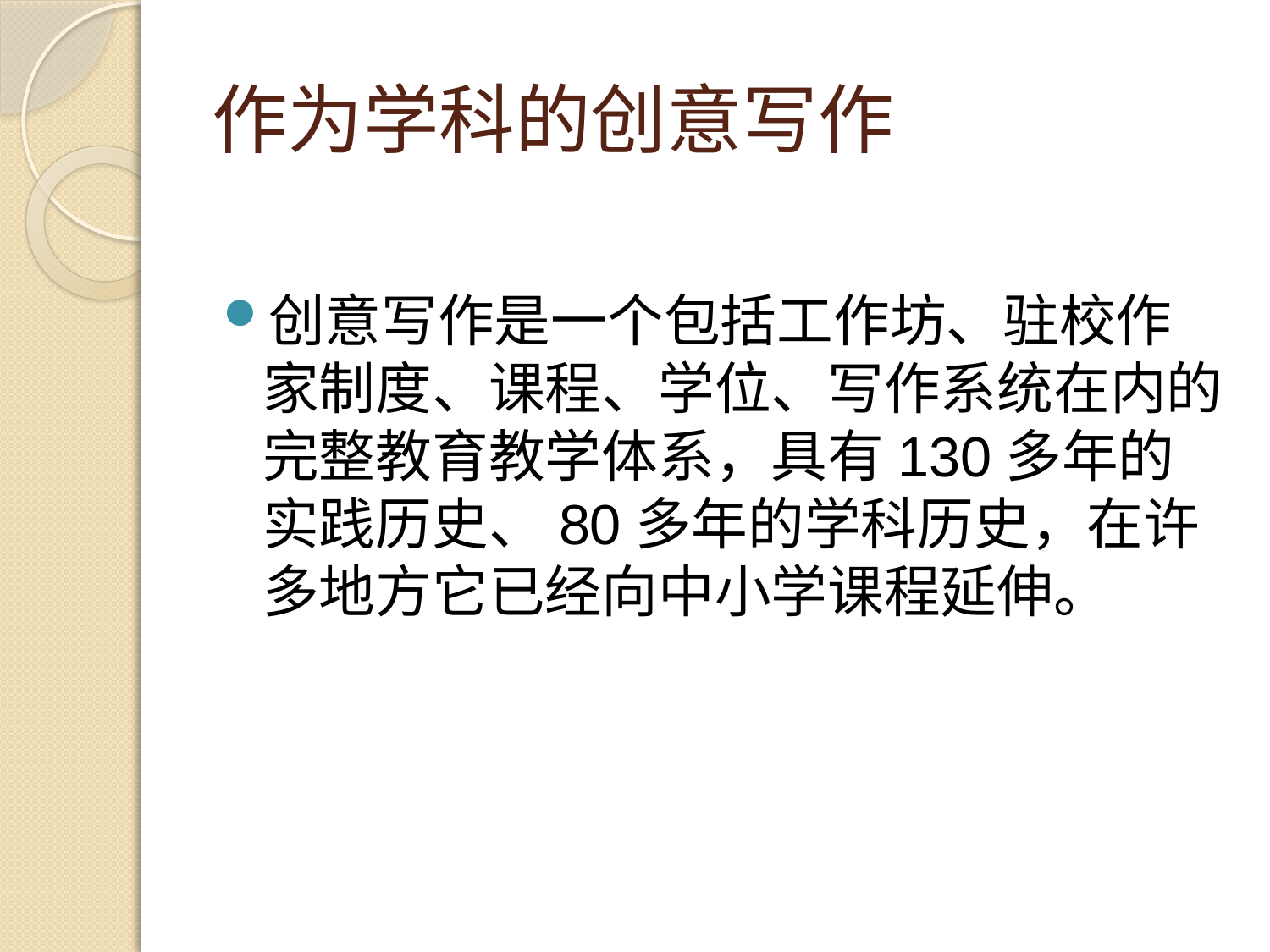

# 作为学科的创意写作

创意写作是一个包括工作坊、驻校作家制度、课程、学位、写作系统在内的完整教育教学体系，具有130多年的实践历史、80多年的学科历史，在许多地方它已经向中小学课程延伸。